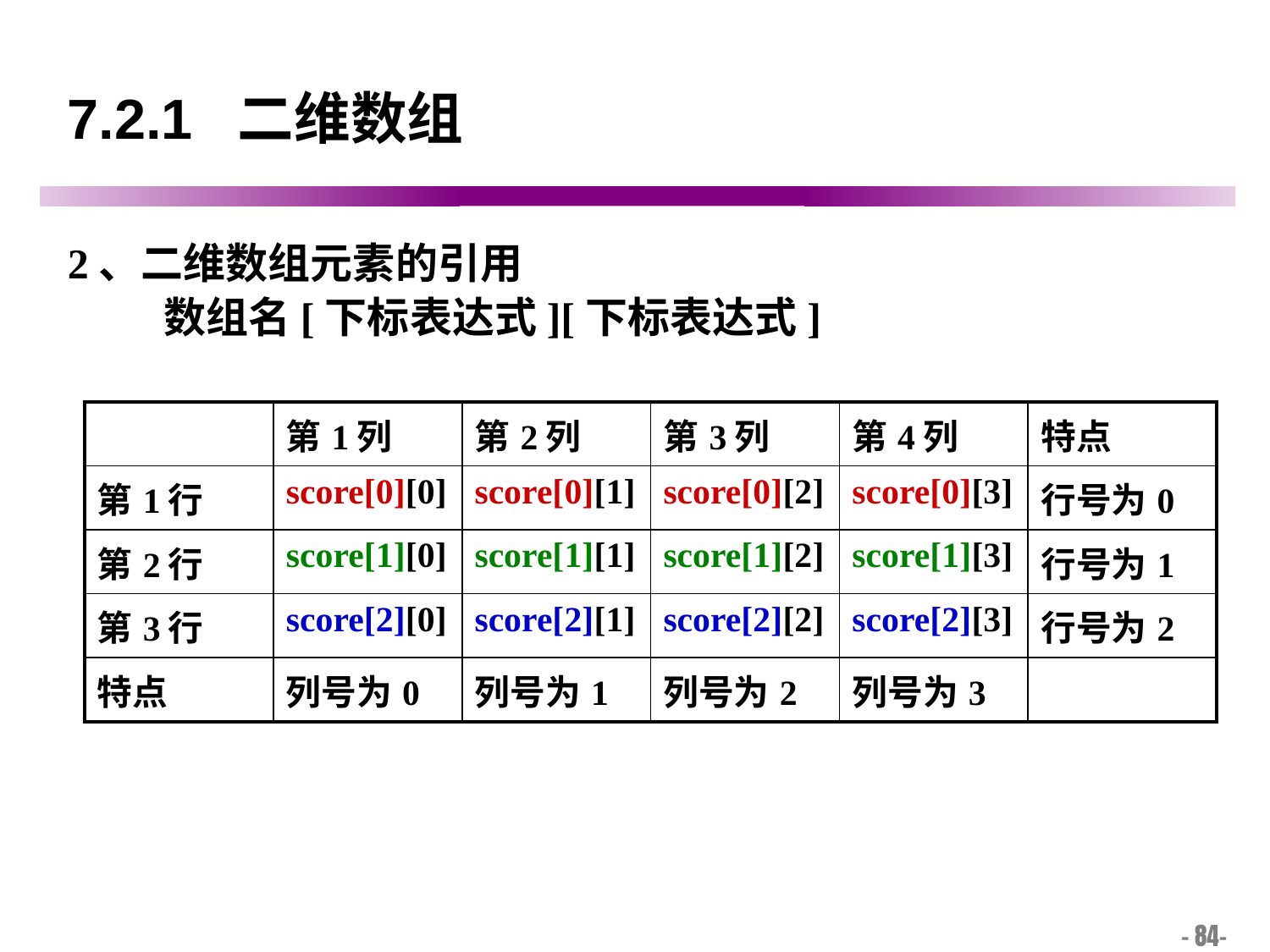

# 7.2.1  二维数组
2、二维数组元素的引用
         数组名[下标表达式][下标表达式]

|  | 第1列 | 第2列 | 第3列 | 第4列 | 特点 |
| --- | --- | --- | --- | --- | --- |
| 第1行 | score[0][0] | score[0][1] | score[0][2] | score[0][3] | 行号为0 |
| 第2行 | score[1][0] | score[1][1] | score[1][2] | score[1][3] | 行号为1 |
| 第3行 | score[2][0] | score[2][1] | score[2][2] | score[2][3] | 行号为2 |
| 特点 | 列号为0 | 列号为1 | 列号为2 | 列号为3 |  |
 - 84-